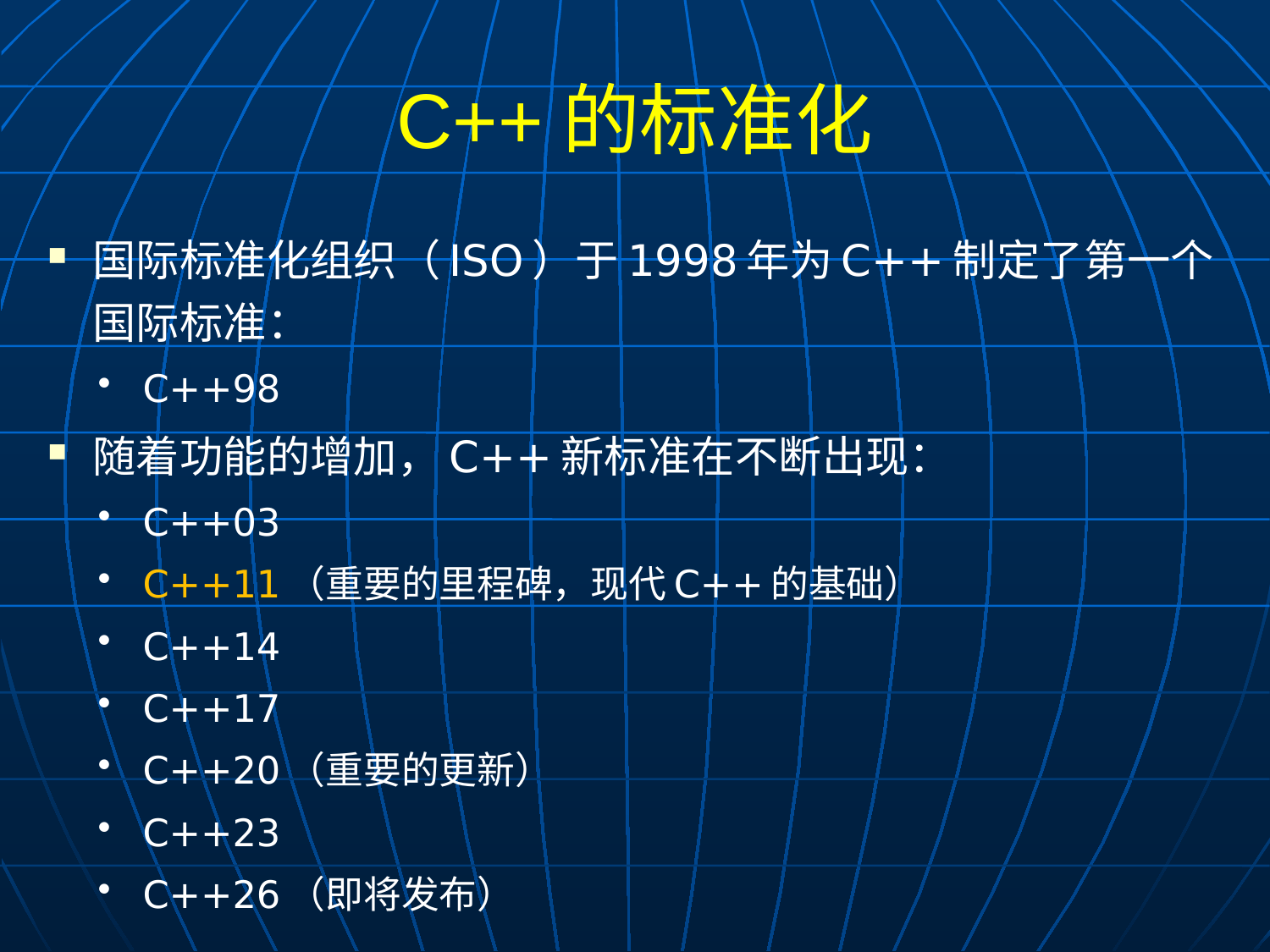

# C++的标准化
国际标准化组织（ISO）于1998年为C++制定了第一个国际标准：
C++98
随着功能的增加，C++新标准在不断出现：
C++03
C++11（重要的里程碑，现代C++的基础）
C++14
C++17
C++20（重要的更新）
C++23
C++26（即将发布）